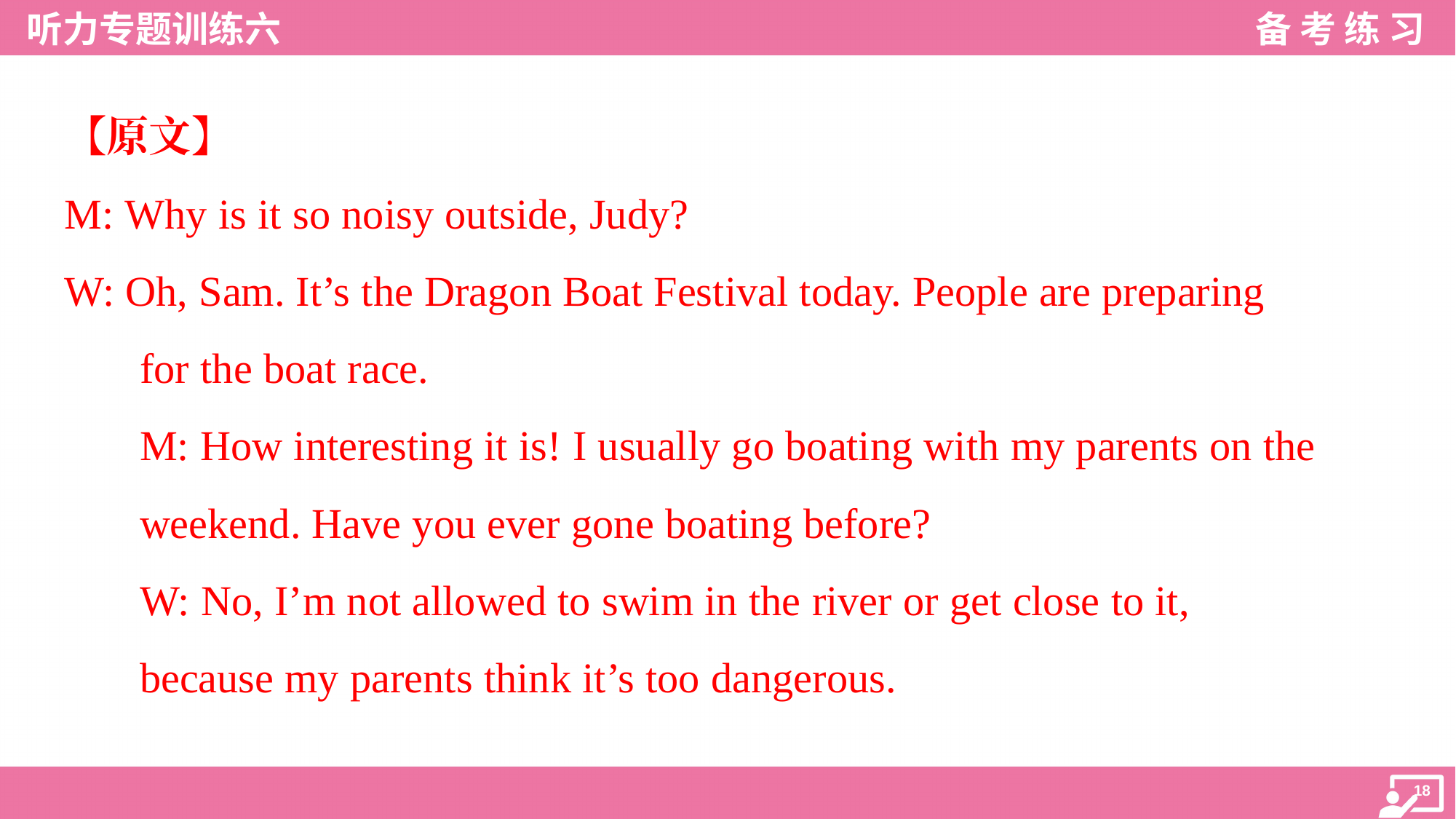

【原文】
M: Why is it so noisy outside, Judy?
W: Oh, Sam. It’s the Dragon Boat Festival today. People are preparing
for the boat race.
M: How interesting it is! I usually go boating with my parents on the
weekend. Have you ever gone boating before?
W: No, I’m not allowed to swim in the river or get close to it,
because my parents think it’s too dangerous.